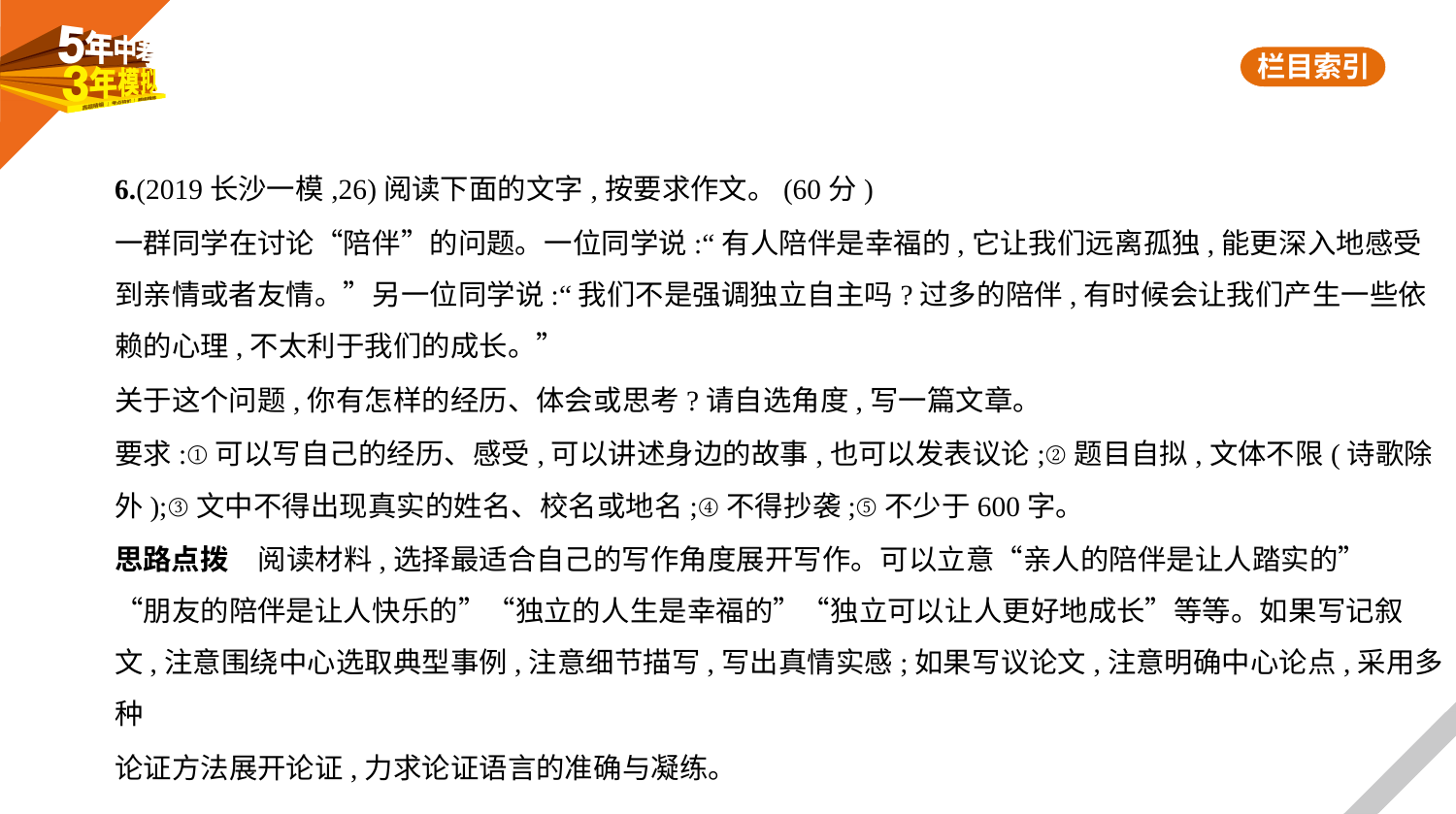

6.(2019长沙一模,26)阅读下面的文字,按要求作文。(60分)
一群同学在讨论“陪伴”的问题。一位同学说:“有人陪伴是幸福的,它让我们远离孤独,能更深入地感受
到亲情或者友情。”另一位同学说:“我们不是强调独立自主吗?过多的陪伴,有时候会让我们产生一些依
赖的心理,不太利于我们的成长。”
关于这个问题,你有怎样的经历、体会或思考?请自选角度,写一篇文章。
要求:①可以写自己的经历、感受,可以讲述身边的故事,也可以发表议论;②题目自拟,文体不限(诗歌除
外);③文中不得出现真实的姓名、校名或地名;④不得抄袭;⑤不少于600字。
思路点拨　阅读材料,选择最适合自己的写作角度展开写作。可以立意“亲人的陪伴是让人踏实的”
“朋友的陪伴是让人快乐的”“独立的人生是幸福的”“独立可以让人更好地成长”等等。如果写记叙
文,注意围绕中心选取典型事例,注意细节描写,写出真情实感;如果写议论文,注意明确中心论点,采用多种
论证方法展开论证,力求论证语言的准确与凝练。